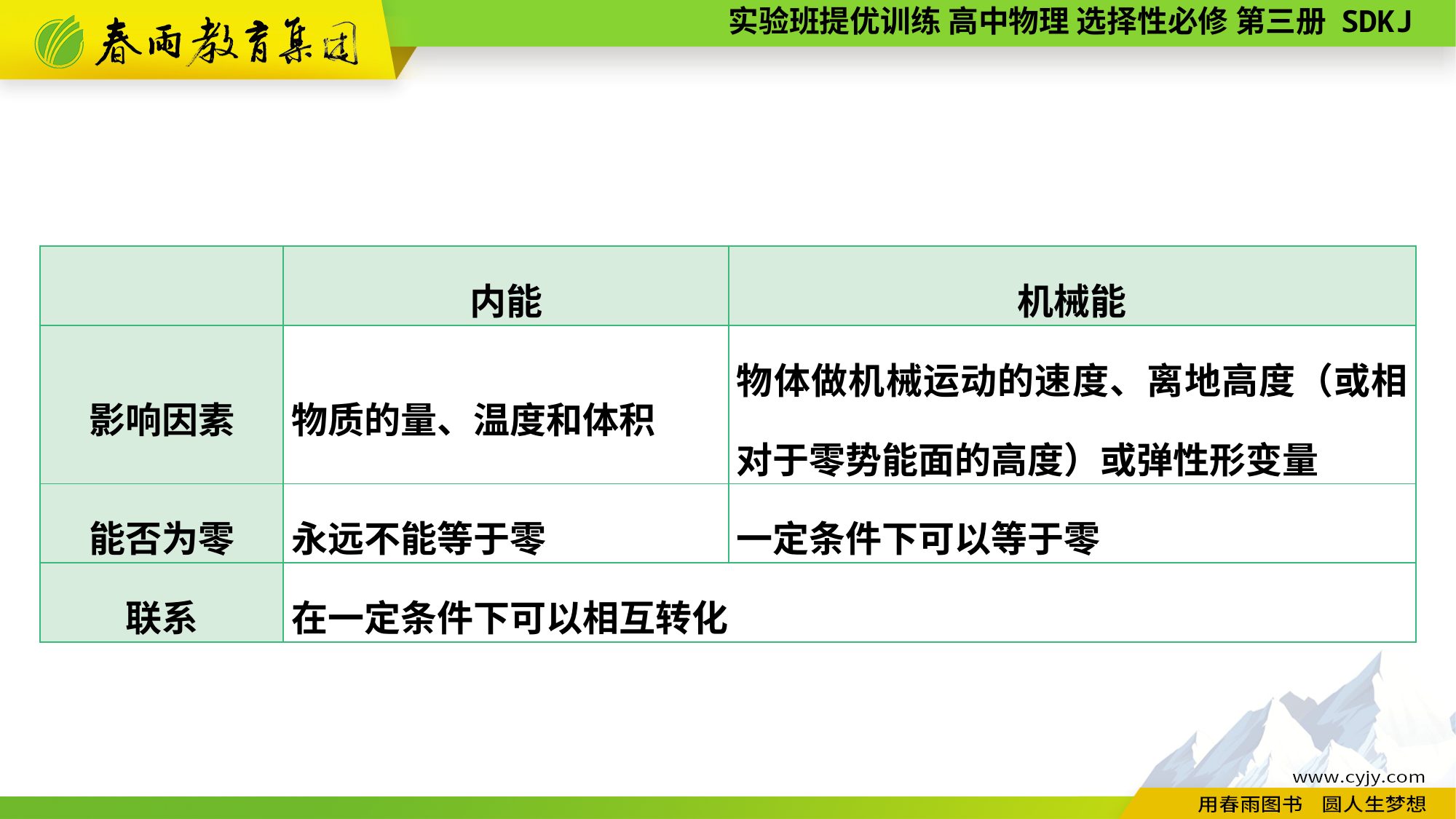

|  | 内能 | 机械能 |
| --- | --- | --- |
| 影响因素 | 物质的量、温度和体积 | 物体做机械运动的速度、离地高度（或相对于零势能面的高度）或弹性形变量 |
| 能否为零 | 永远不能等于零 | 一定条件下可以等于零 |
| 联系 | 在一定条件下可以相互转化 |  |